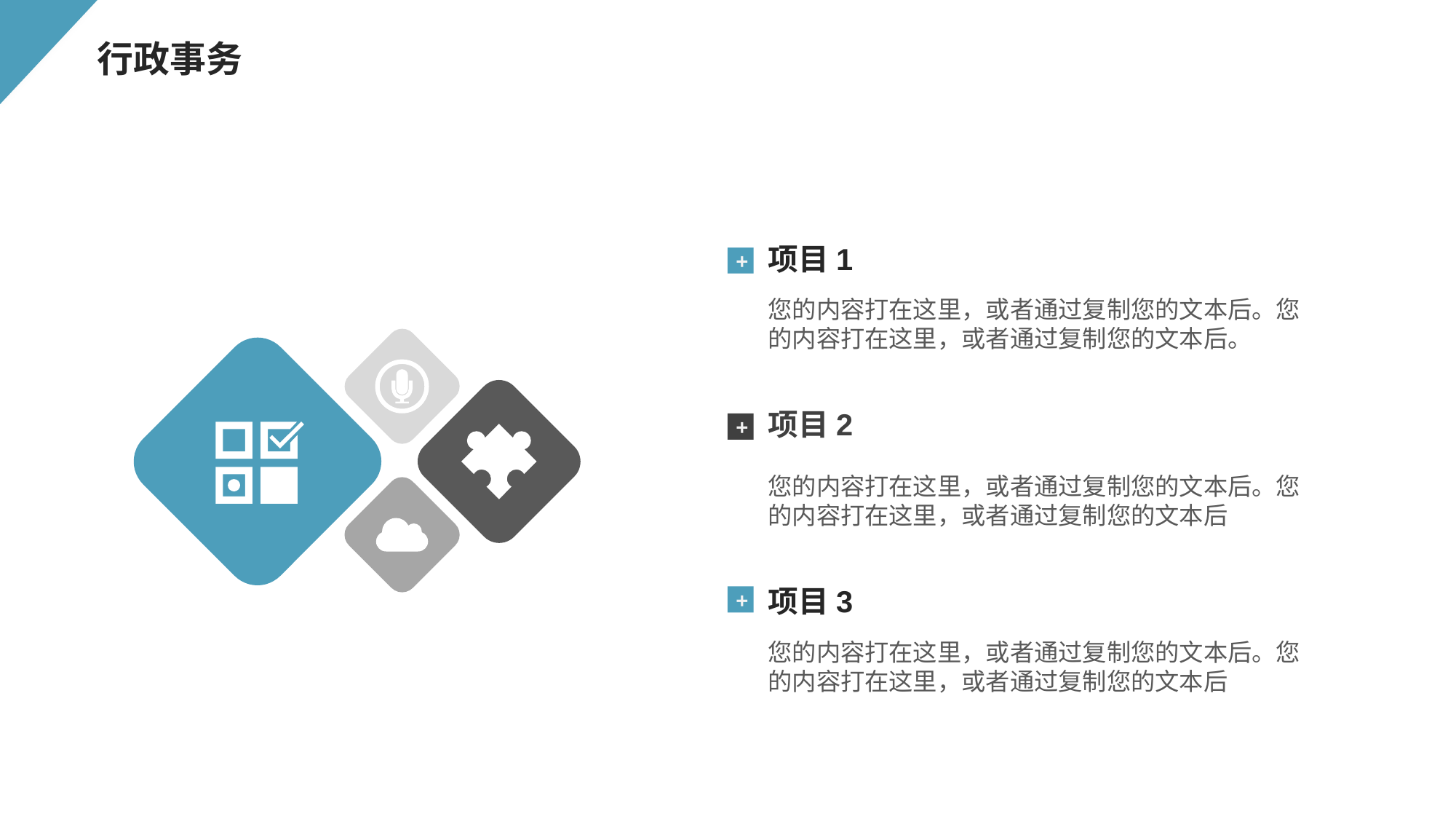

行政事务
项目1
您的内容打在这里，或者通过复制您的文本后。您的内容打在这里，或者通过复制您的文本后。
+

项目2
您的内容打在这里，或者通过复制您的文本后。您的内容打在这里，或者通过复制您的文本后
+

项目3
您的内容打在这里，或者通过复制您的文本后。您的内容打在这里，或者通过复制您的文本后
+